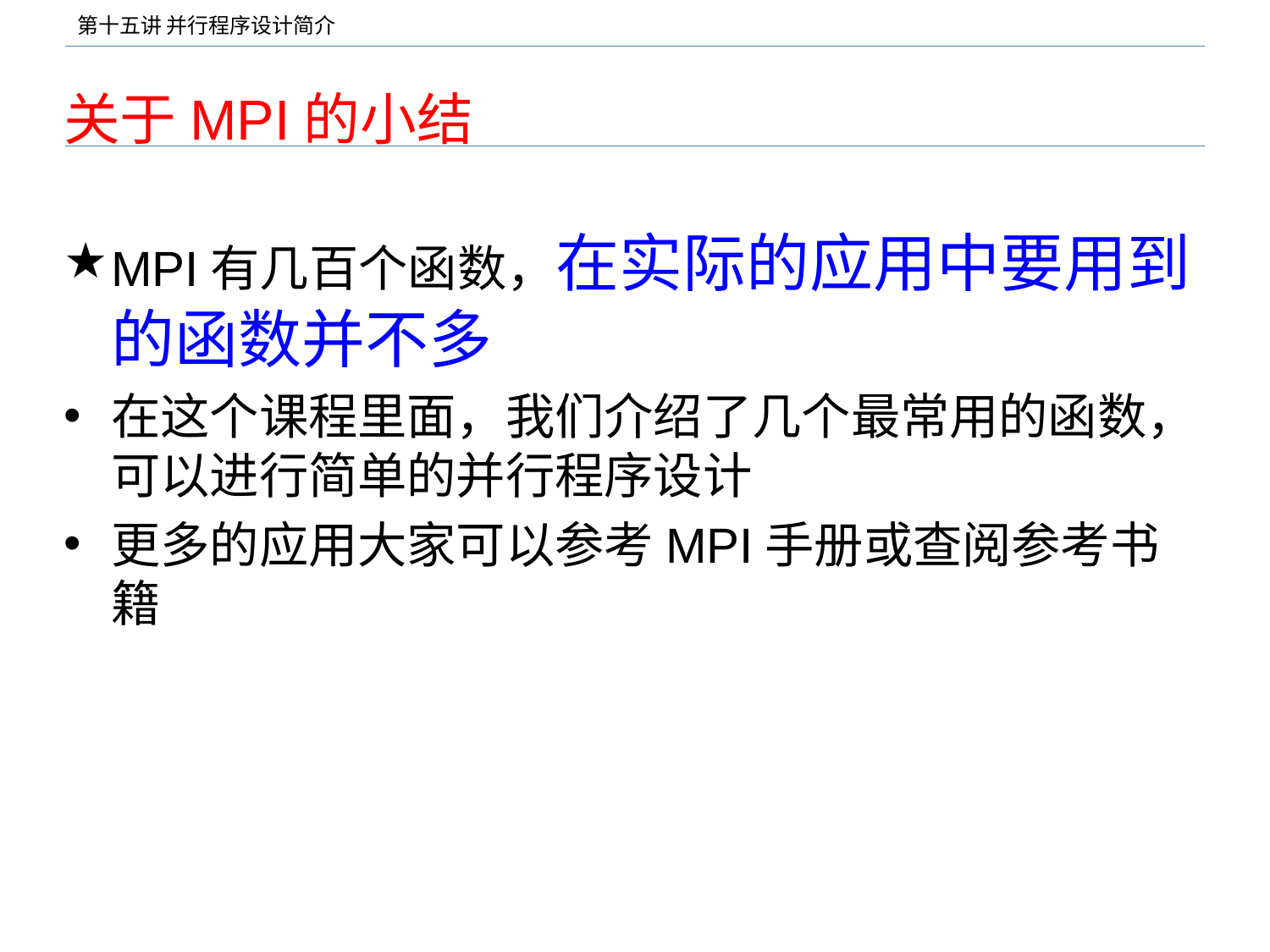

# 关于MPI的小结
MPI有几百个函数，在实际的应用中要用到的函数并不多
在这个课程里面，我们介绍了几个最常用的函数，可以进行简单的并行程序设计
更多的应用大家可以参考MPI手册或查阅参考书籍